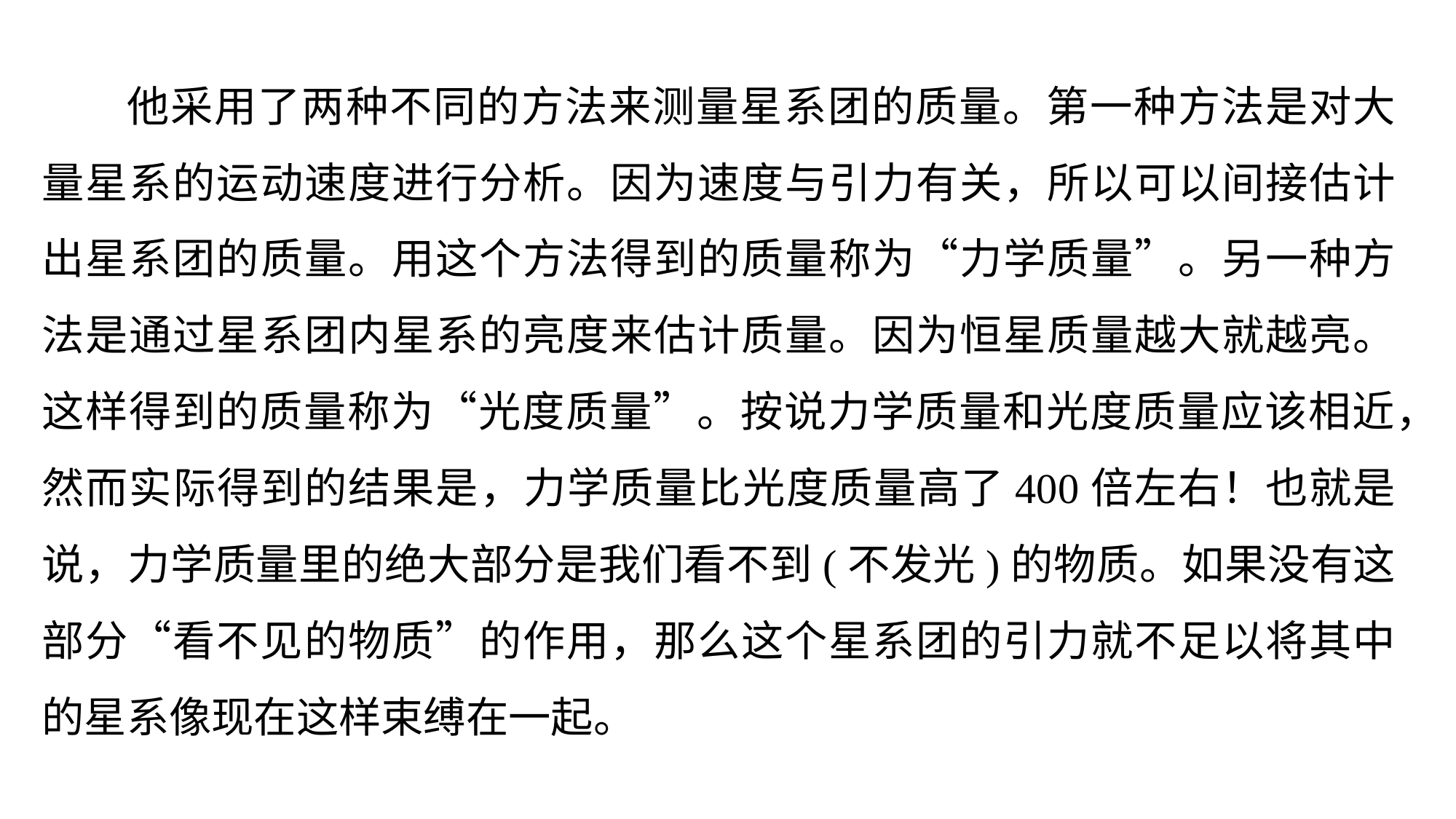

他采用了两种不同的方法来测量星系团的质量。第一种方法是对大量星系的运动速度进行分析。因为速度与引力有关，所以可以间接估计出星系团的质量。用这个方法得到的质量称为“力学质量”。另一种方法是通过星系团内星系的亮度来估计质量。因为恒星质量越大就越亮。这样得到的质量称为“光度质量”。按说力学质量和光度质量应该相近，然而实际得到的结果是，力学质量比光度质量高了400倍左右！也就是说，力学质量里的绝大部分是我们看不到(不发光)的物质。如果没有这部分“看不见的物质”的作用，那么这个星系团的引力就不足以将其中的星系像现在这样束缚在一起。